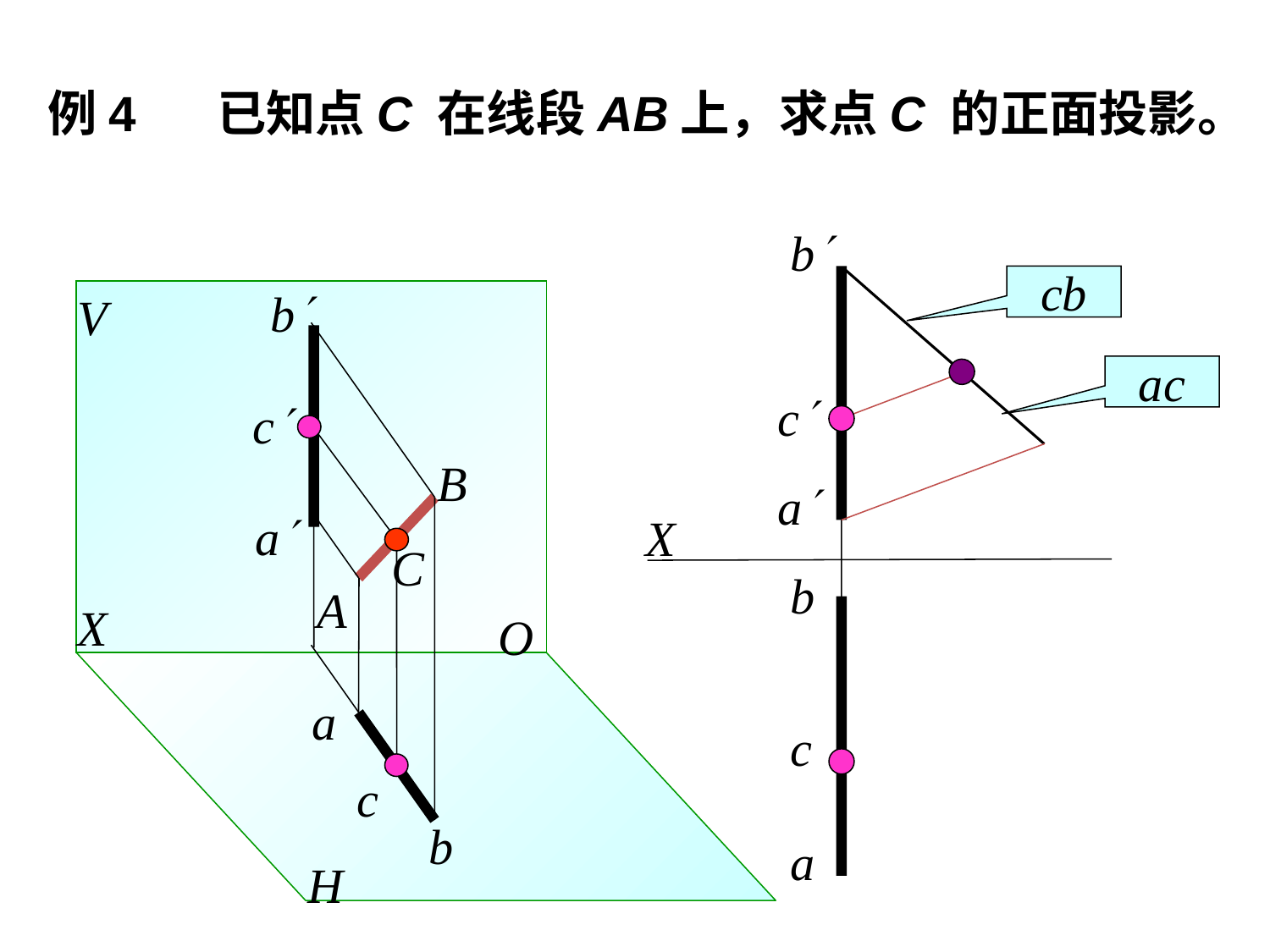

例4     已知点C 在线段AB上，求点C 的正面投影。
b′

a′
X

b

c

a
cb
ac

b′
V

c′

B

a′

C

A

X
O

a

c
b
H

c′